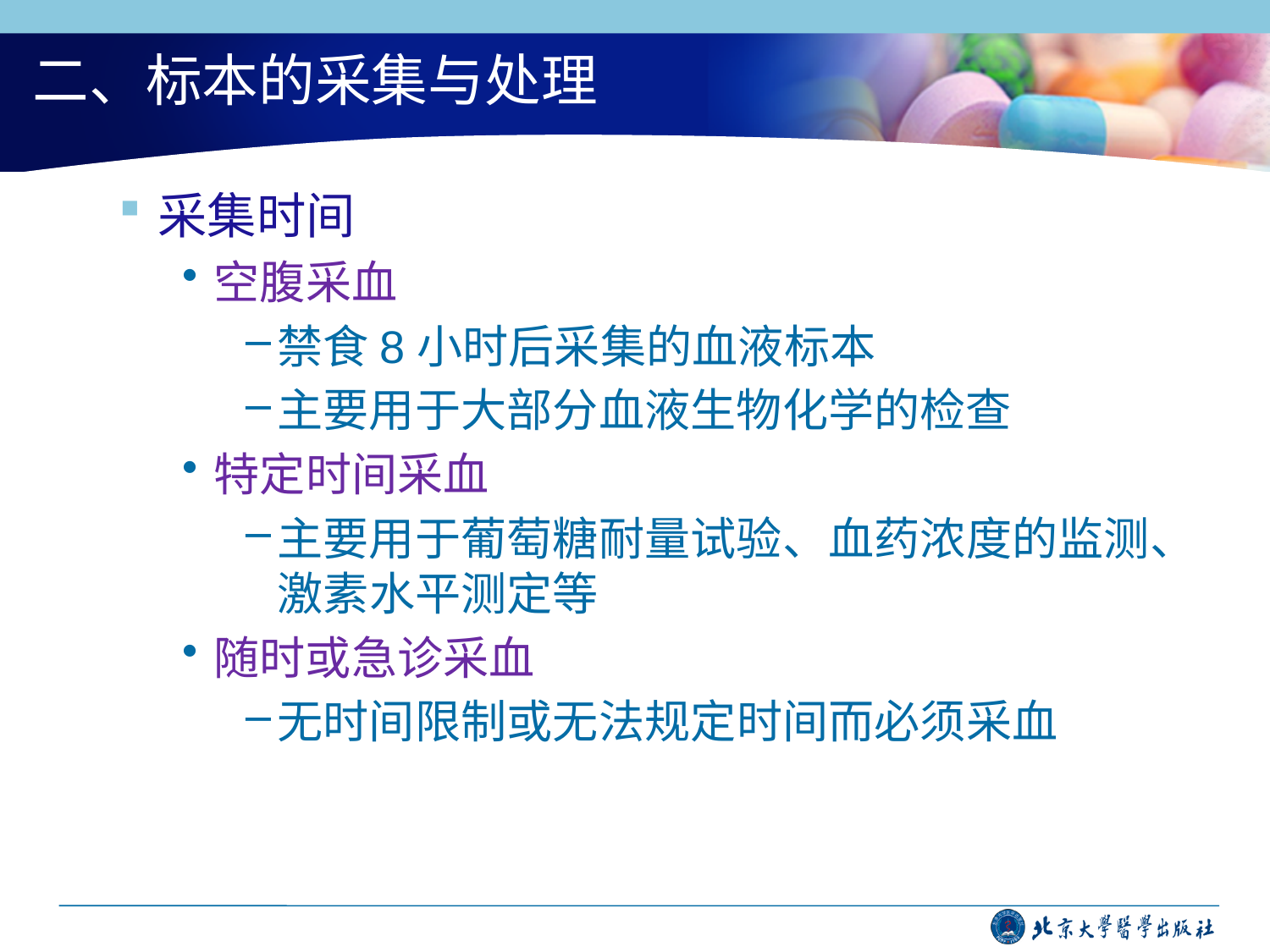

# 二、标本的采集与处理
采集时间
空腹采血
禁食8小时后采集的血液标本
主要用于大部分血液生物化学的检查
特定时间采血
主要用于葡萄糖耐量试验、血药浓度的监测、激素水平测定等
随时或急诊采血
无时间限制或无法规定时间而必须采血